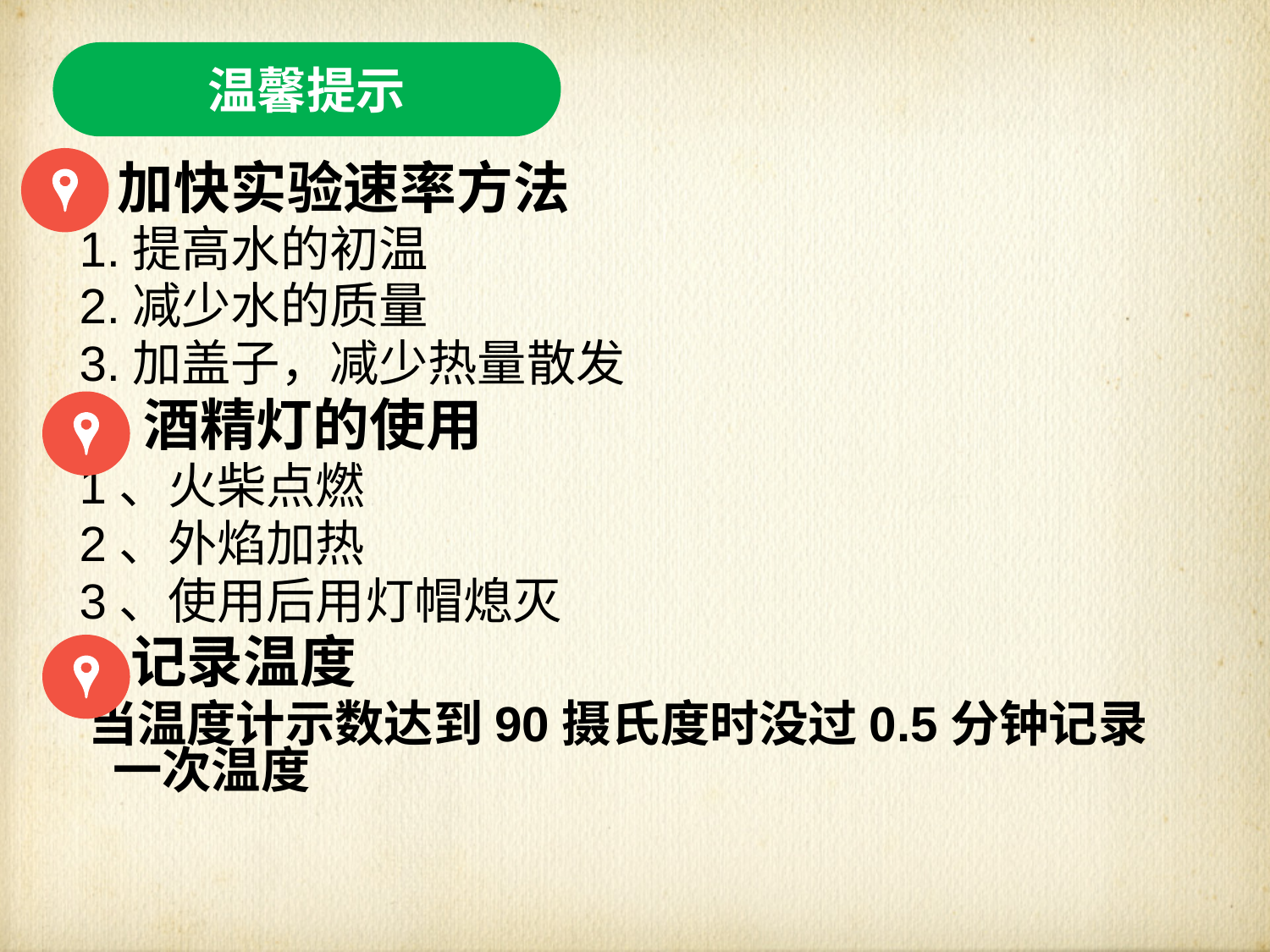

温馨提示

   加快实验速率方法
 1.提高水的初温
 2.减少水的质量
 3.加盖子，减少热量散发
     酒精灯的使用
 1、火柴点燃
 2、外焰加热
 3、使用后用灯帽熄灭
    记录温度
 当温度计示数达到90摄氏度时没过0.5分钟记录一次温度